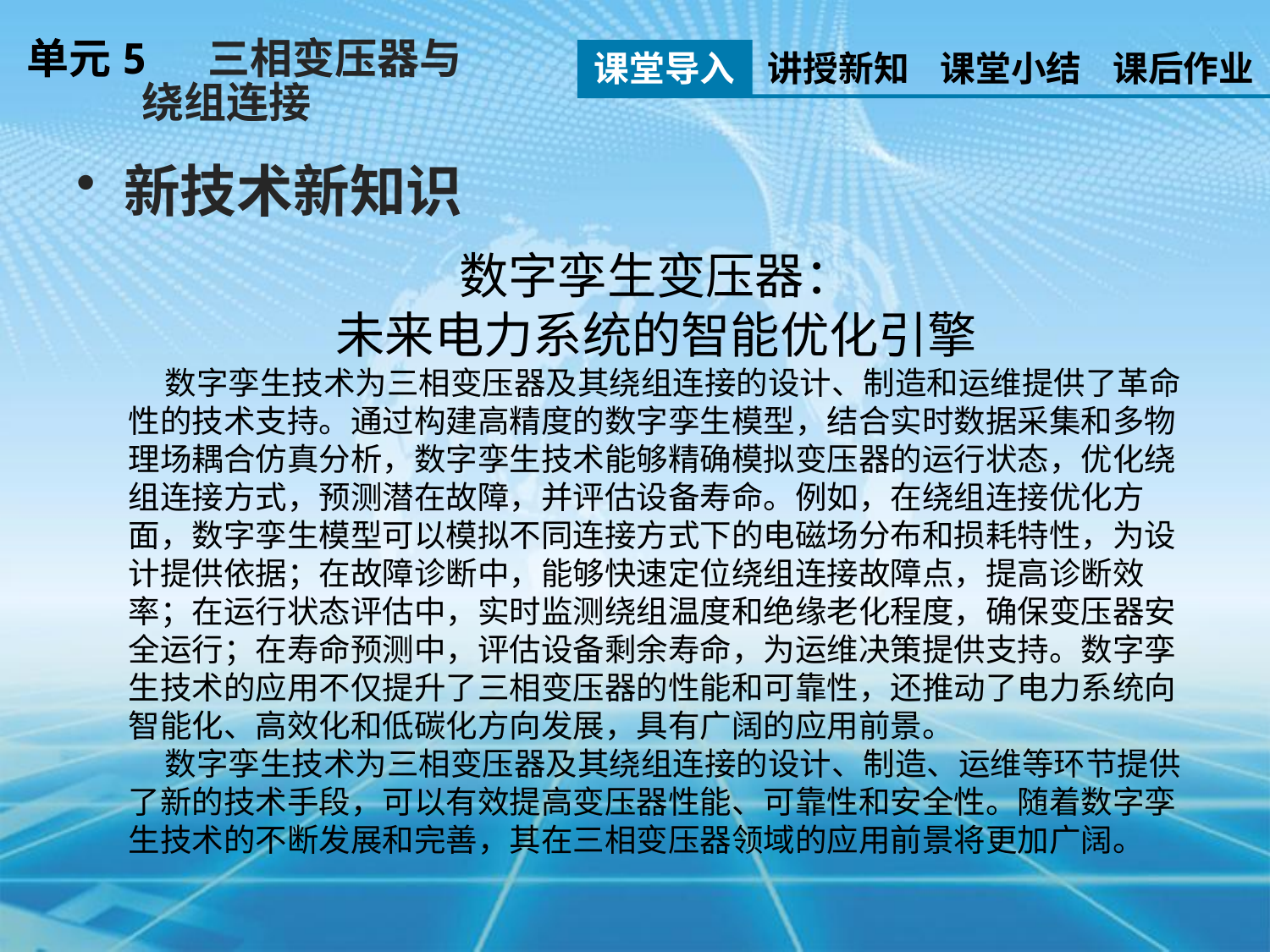

单元5  三相变压器与
           绕组连接
课堂导入
讲授新知
课堂小结
课后作业
新技术新知识
数字孪生变压器：
未来电力系统的智能优化引擎
    数字孪生技术为三相变压器及其绕组连接的设计、制造和运维提供了革命性的技术支持。通过构建高精度的数字孪生模型，结合实时数据采集和多物理场耦合仿真分析，数字孪生技术能够精确模拟变压器的运行状态，优化绕组连接方式，预测潜在故障，并评估设备寿命。例如，在绕组连接优化方面，数字孪生模型可以模拟不同连接方式下的电磁场分布和损耗特性，为设计提供依据；在故障诊断中，能够快速定位绕组连接故障点，提高诊断效率；在运行状态评估中，实时监测绕组温度和绝缘老化程度，确保变压器安全运行；在寿命预测中，评估设备剩余寿命，为运维决策提供支持。数字孪生技术的应用不仅提升了三相变压器的性能和可靠性，还推动了电力系统向智能化、高效化和低碳化方向发展，具有广阔的应用前景。
    数字孪生技术为三相变压器及其绕组连接的设计、制造、运维等环节提供了新的技术手段，可以有效提高变压器性能、可靠性和安全性。随着数字孪生技术的不断发展和完善，其在三相变压器领域的应用前景将更加广阔。